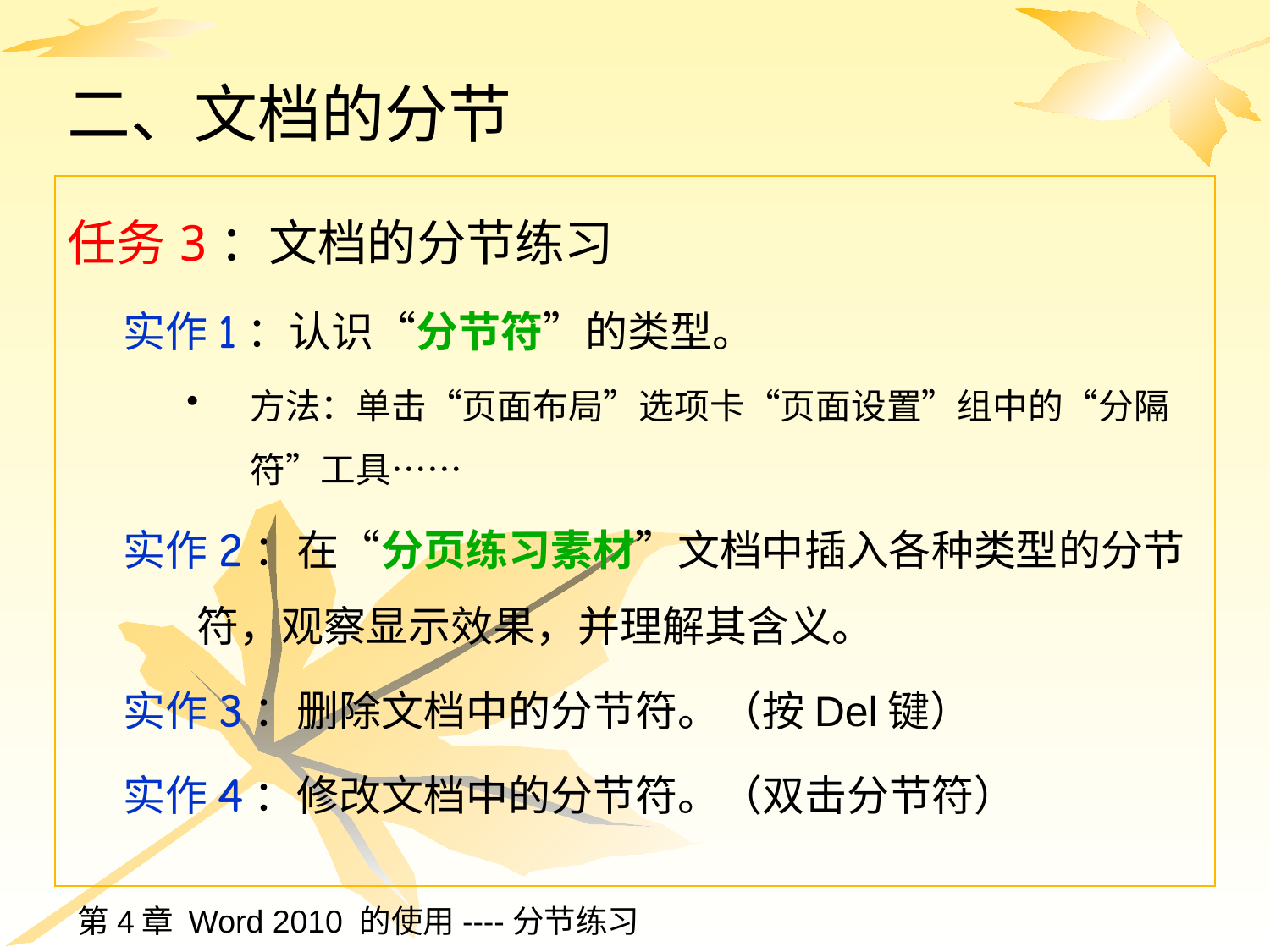

# 二、文档的分节
任务3：文档的分节练习
实作1：认识“分节符”的类型。
方法：单击“页面布局”选项卡“页面设置”组中的“分隔符”工具……
实作2：在“分页练习素材”文档中插入各种类型的分节符，观察显示效果，并理解其含义。
实作3：删除文档中的分节符。（按Del键）
实作4：修改文档中的分节符。（双击分节符）